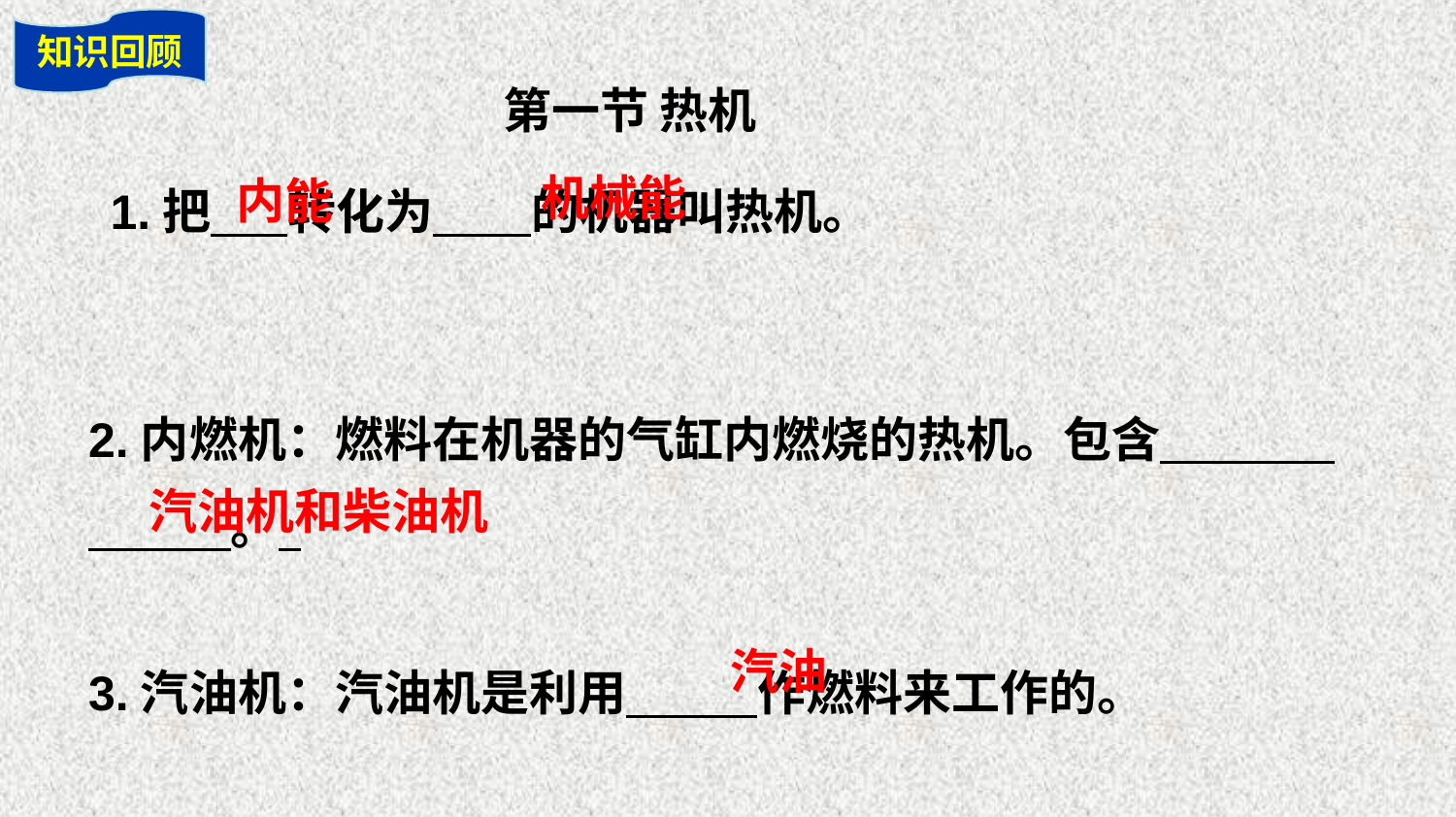

知识回顾
第一节 热机
1.把       转化为         的机器叫热机。
机械能
内能
2.内燃机：燃料在机器的气缸内燃烧的热机。包含                              。
汽油机和柴油机
3.汽油机：汽油机是利用            作燃料来工作的。
汽油